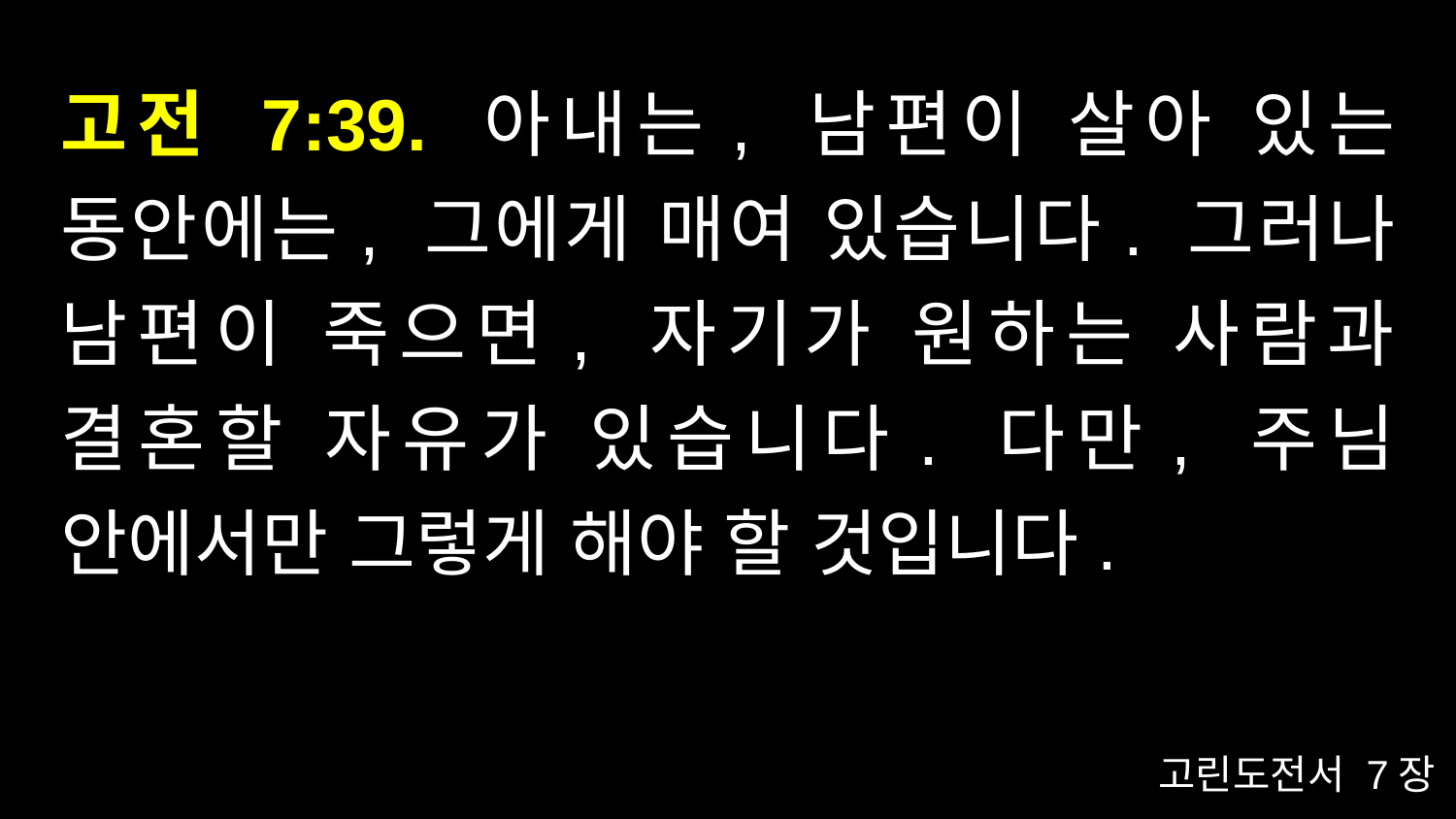

# 고전 7:39. 아내는, 남편이 살아 있는 동안에는, 그에게 매여 있습니다. 그러나 남편이 죽으면, 자기가 원하는 사람과 결혼할 자유가 있습니다. 다만, 주님 안에서만 그렇게 해야 할 것입니다.
고린도전서 7장